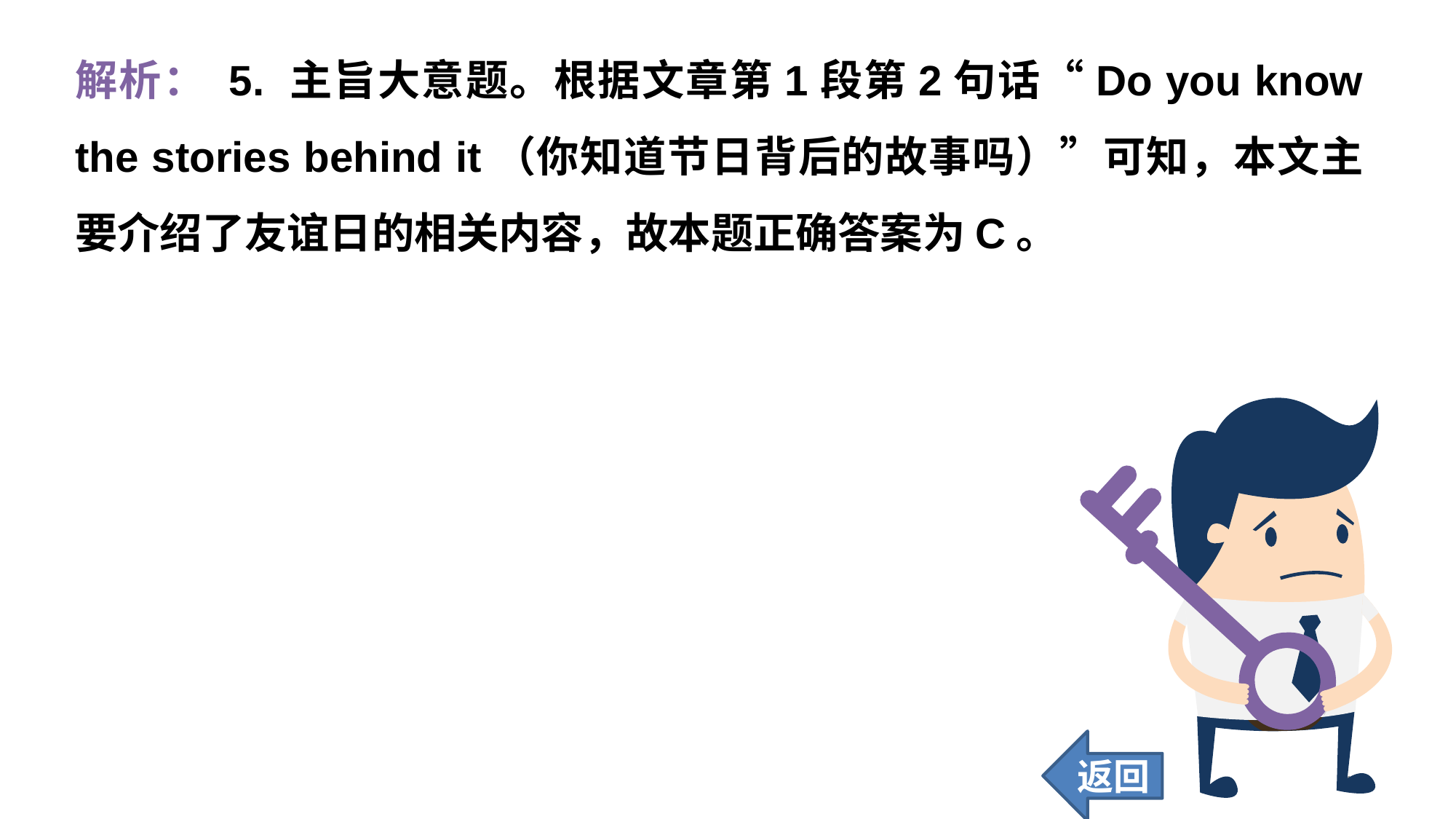

解析： 5. 主旨大意题。根据文章第1段第2句话“Do you know the stories behind it（你知道节日背后的故事吗）”可知，本文主要介绍了友谊日的相关内容，故本题正确答案为C。

返回
170